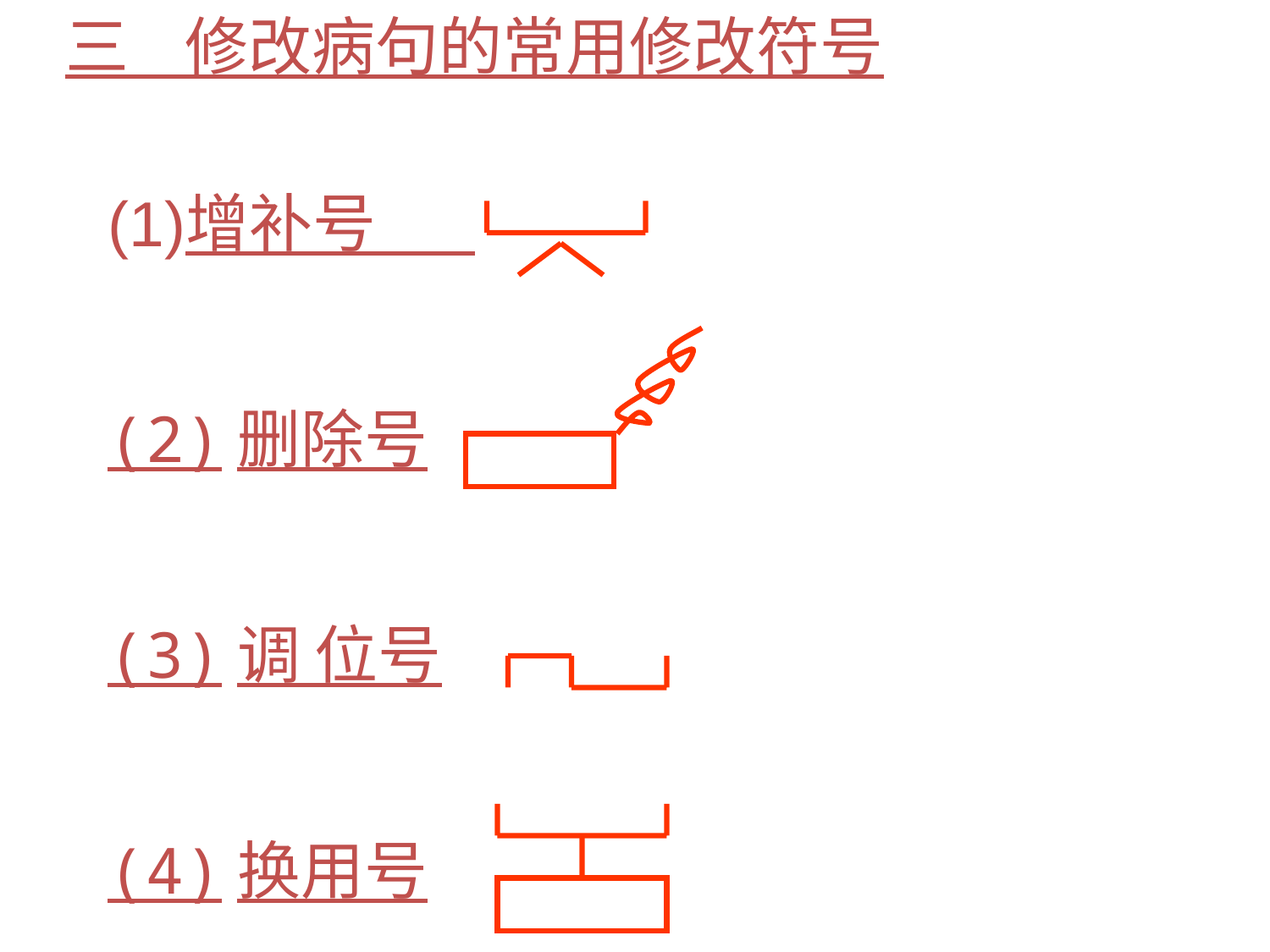

三    修改病句的常用修改符号
增补号

(2)删除号

(3)调 位号

(4)换用号